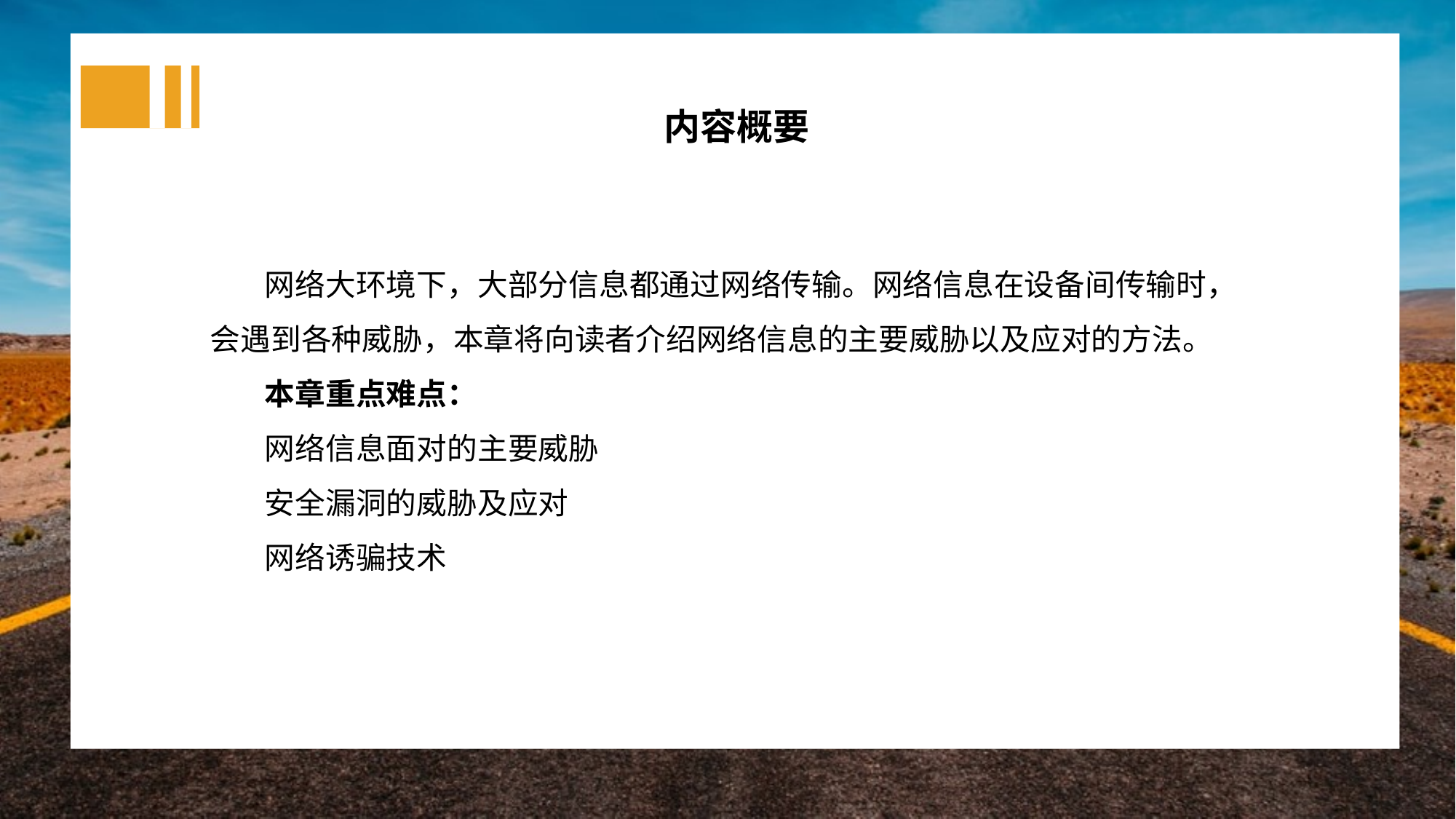

内容概要
网络大环境下，大部分信息都通过网络传输。网络信息在设备间传输时，会遇到各种威胁，本章将向读者介绍网络信息的主要威胁以及应对的方法。
本章重点难点：
网络信息面对的主要威胁
安全漏洞的威胁及应对
网络诱骗技术